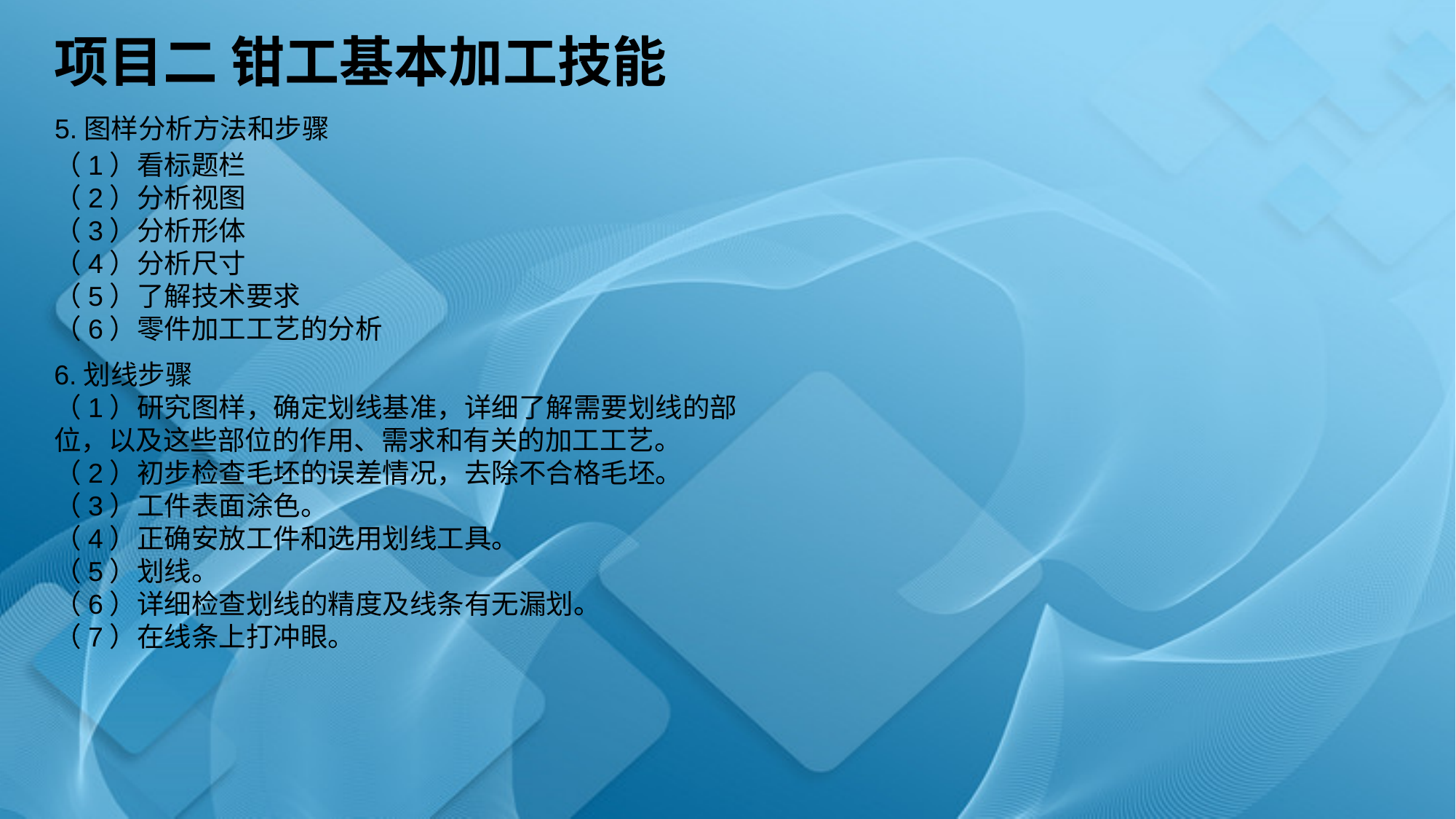

项目二 钳工基本加工技能
5.图样分析方法和步骤
（1）看标题栏
（2）分析视图
（3）分析形体
（4）分析尺寸
（5）了解技术要求
（6）零件加工工艺的分析
6.划线步骤
（1）研究图样，确定划线基准，详细了解需要划线的部位，以及这些部位的作用、需求和有关的加工工艺。
（2）初步检查毛坯的误差情况，去除不合格毛坯。
（3）工件表面涂色。
（4）正确安放工件和选用划线工具。
（5）划线。
（6）详细检查划线的精度及线条有无漏划。
（7）在线条上打冲眼。